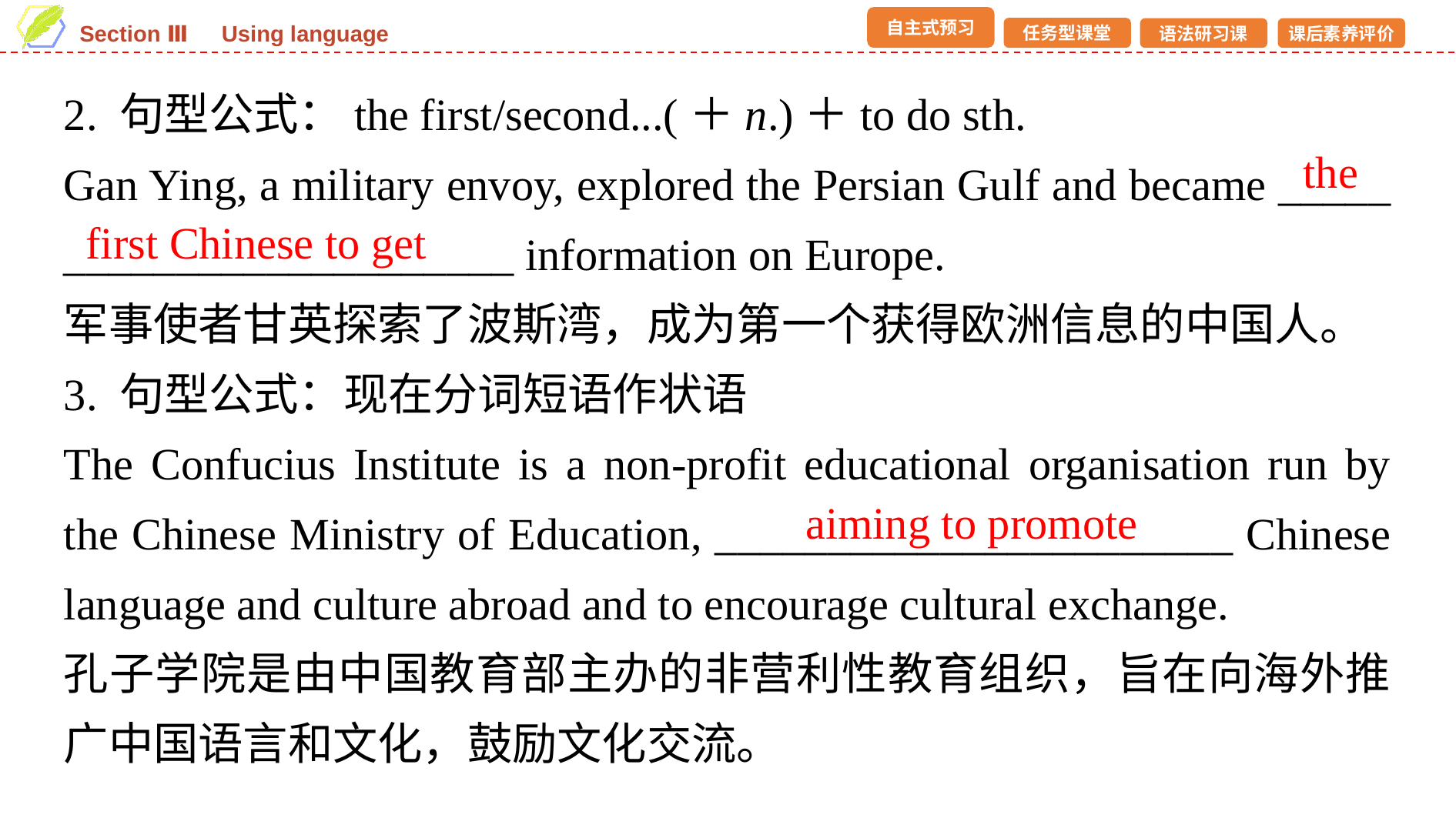

2. 句型公式：the first/second...(＋n.)＋to do sth.
Gan Ying, a military envoy, explored the Persian Gulf and became _____ ____________________ information on Europe.
军事使者甘英探索了波斯湾，成为第一个获得欧洲信息的中国人。
3. 句型公式：现在分词短语作状语
The Confucius Institute is a non-profit educational organisation run by the Chinese Ministry of Education, _______________________ Chinese language and culture abroad and to encourage cultural exchange.
孔子学院是由中国教育部主办的非营利性教育组织，旨在向海外推广中国语言和文化，鼓励文化交流。
the
first Chinese to get
aiming to promote